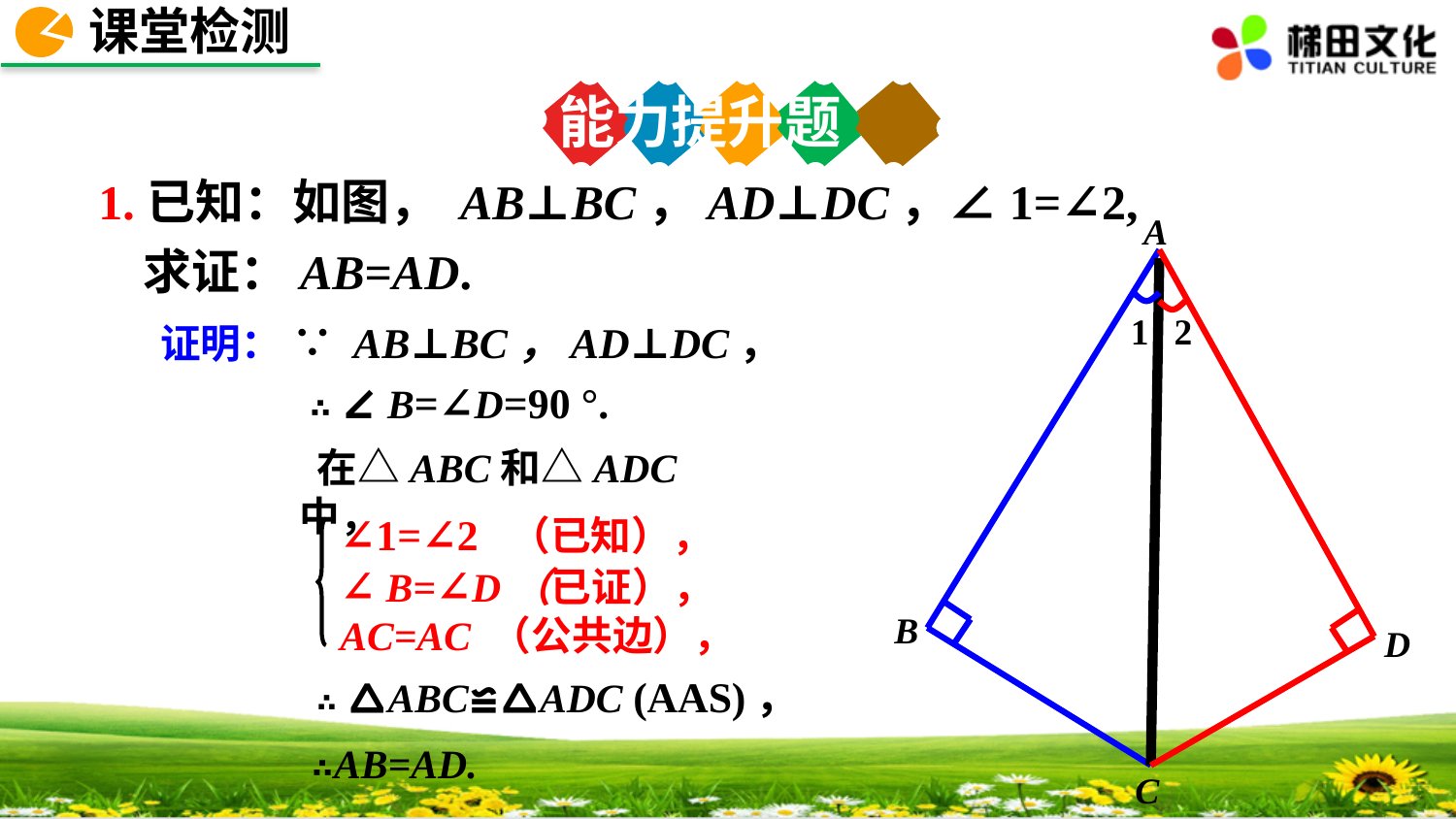

课堂检测

能力提升题

1.已知：如图， AB⊥BC，AD⊥DC，∠1=∠2,
   求证：AB=AD.
A

1
2

B

D

C
证明： ∵ AB⊥BC，AD⊥DC，
 ∴ ∠ B=∠D=90 °.
 在△ABC和△ADC中，
∠1=∠2  （已知），
∠ B=∠D（已证），
AC=AC （公共边），

∴ △ABC≌△ADC (AAS)，
∴AB=AD.